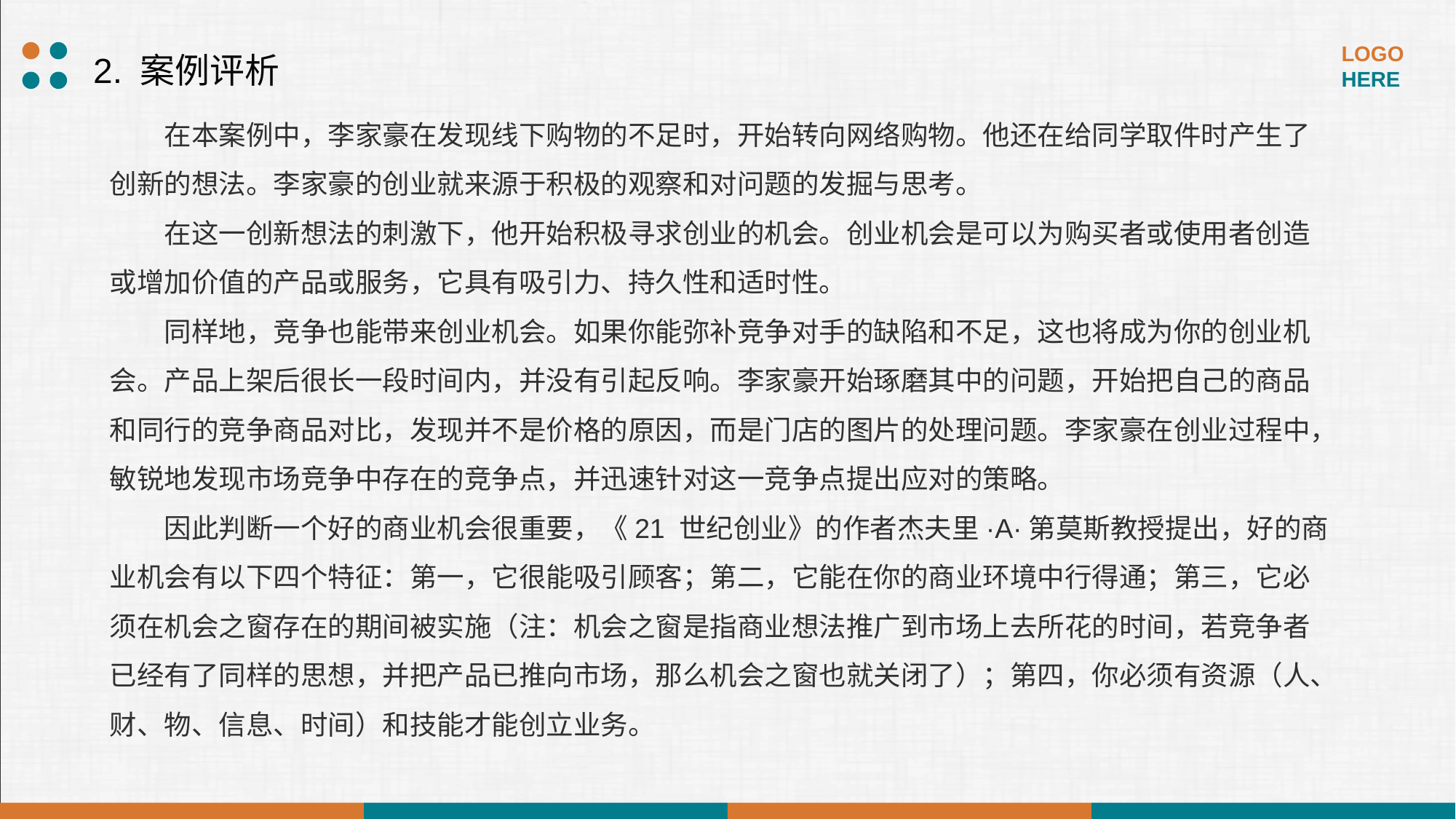

2. 案例评析

在本案例中，李家豪在发现线下购物的不足时，开始转向网络购物。他还在给同学取件时产生了创新的想法。李家豪的创业就来源于积极的观察和对问题的发掘与思考。
在这一创新想法的刺激下，他开始积极寻求创业的机会。创业机会是可以为购买者或使用者创造或增加价值的产品或服务，它具有吸引力、持久性和适时性。
同样地，竞争也能带来创业机会。如果你能弥补竞争对手的缺陷和不足，这也将成为你的创业机会。产品上架后很长一段时间内，并没有引起反响。李家豪开始琢磨其中的问题，开始把自己的商品和同行的竞争商品对比，发现并不是价格的原因，而是门店的图片的处理问题。李家豪在创业过程中，敏锐地发现市场竞争中存在的竞争点，并迅速针对这一竞争点提出应对的策略。
因此判断一个好的商业机会很重要，《21 世纪创业》的作者杰夫里·A·第莫斯教授提出，好的商业机会有以下四个特征：第一，它很能吸引顾客；第二，它能在你的商业环境中行得通；第三，它必须在机会之窗存在的期间被实施（注：机会之窗是指商业想法推广到市场上去所花的时间，若竞争者已经有了同样的思想，并把产品已推向市场，那么机会之窗也就关闭了）；第四，你必须有资源（人、财、物、信息、时间）和技能才能创立业务。